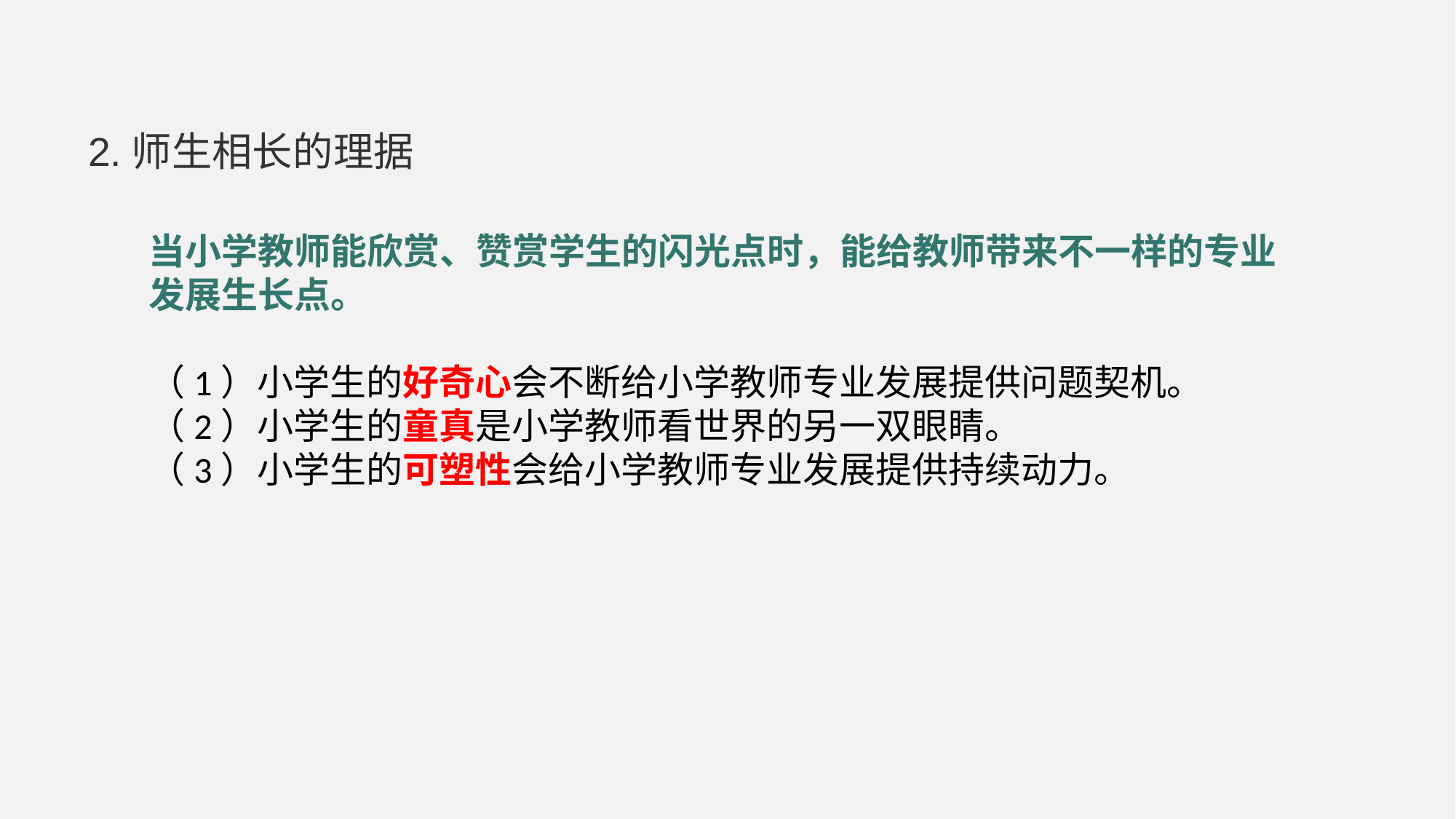

2.师生相长的理据
当小学教师能欣赏、赞赏学生的闪光点时，能给教师带来不一样的专业发展生长点。

（1）小学生的好奇心会不断给小学教师专业发展提供问题契机。
（2）小学生的童真是小学教师看世界的另一双眼睛。
（3）小学生的可塑性会给小学教师专业发展提供持续动力。